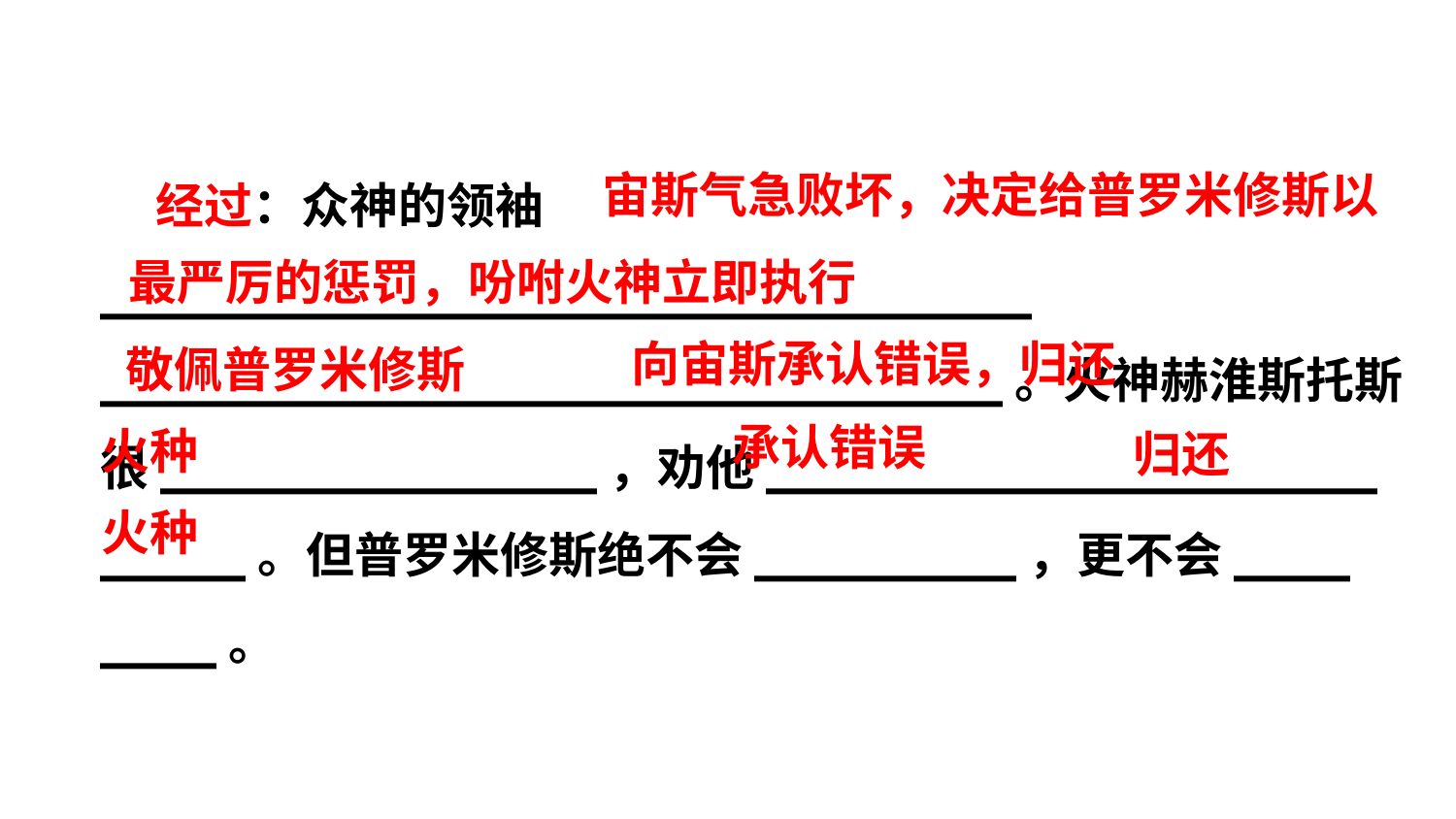

经过：众神的领袖________________________________
_______________________________。火神赫淮斯托斯很_______________，劝他_____________________
_____。但普罗米修斯绝不会_________，更不会____
____。
宙斯气急败坏，决定给普罗米修斯以
最严厉的惩罚，吩咐火神立即执行
向宙斯承认错误，归还
敬佩普罗米修斯
承认错误
火种
归还
火种